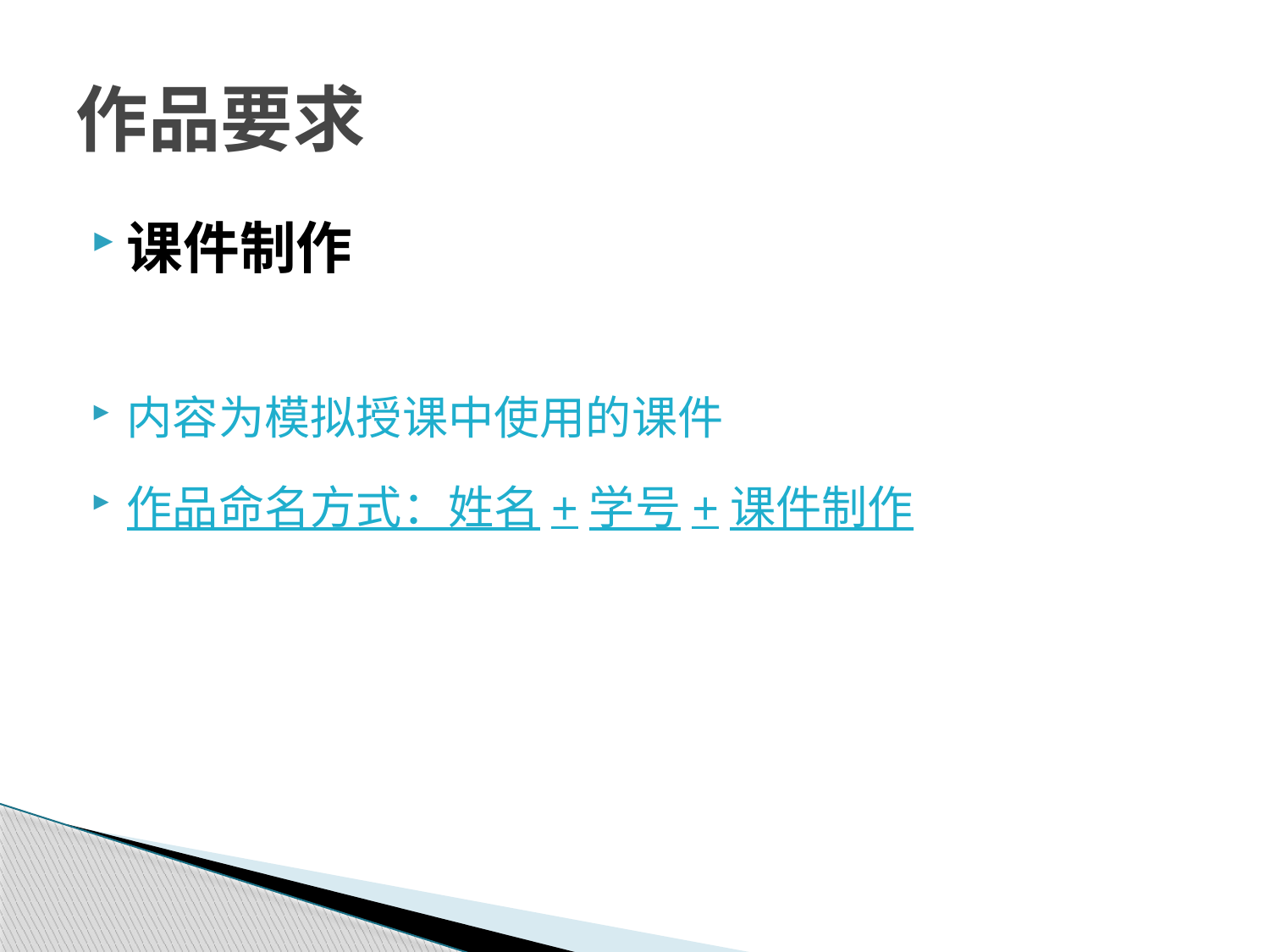

# 作品要求
课件制作

内容为模拟授课中使用的课件
作品命名方式：姓名+学号+课件制作